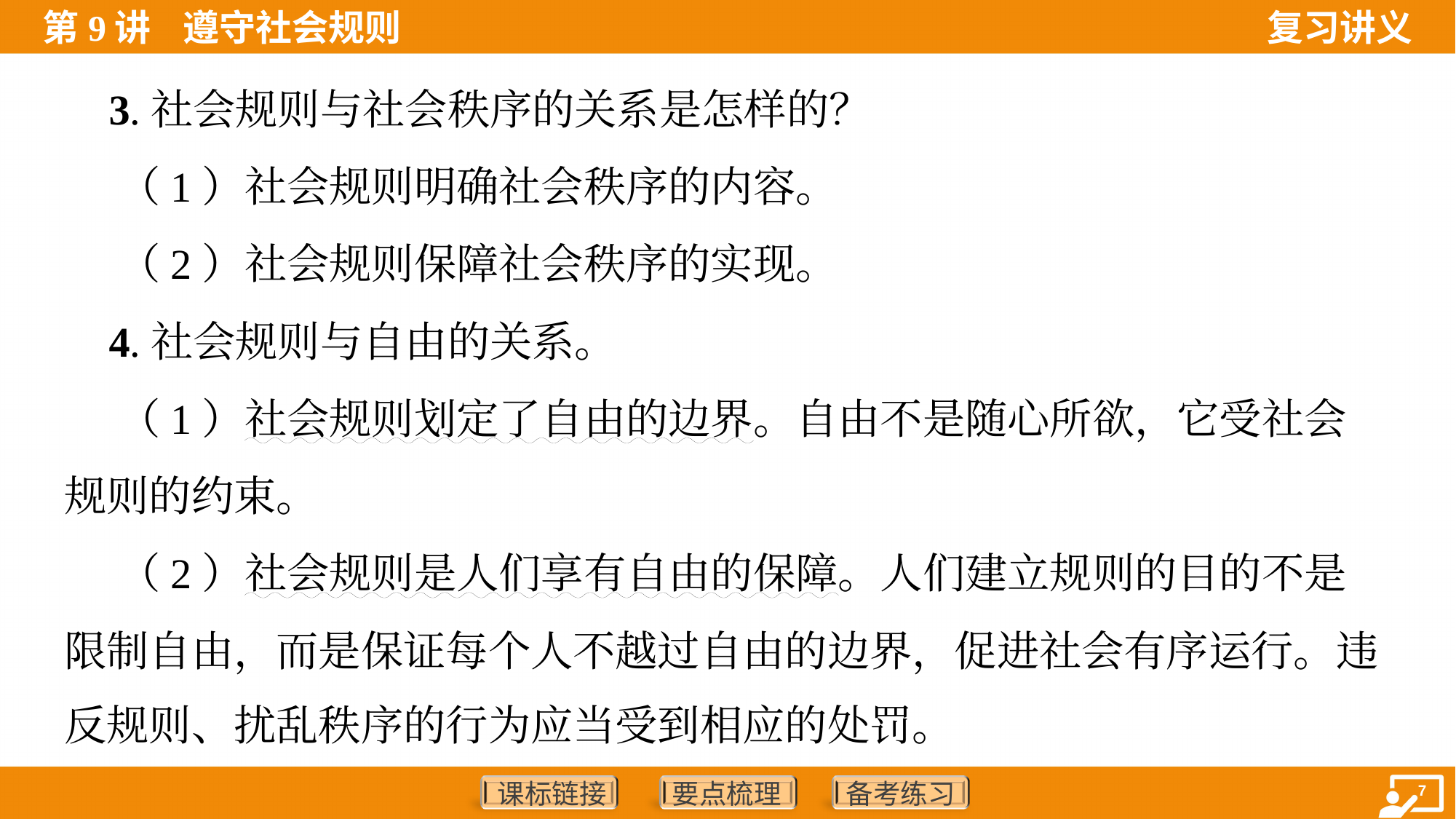

3.社会规则与社会秩序的关系是怎样的？
    （1）社会规则明确社会秩序的内容。
    （2）社会规则保障社会秩序的实现。
    4.社会规则与自由的关系。
    （1）社会规则划定了自由的边界。自由不是随心所欲，它受社会
规则的约束。
    （2）社会规则是人们享有自由的保障。人们建立规则的目的不是
限制自由，而是保证每个人不越过自由的边界，促进社会有序运行。违
反规则、扰乱秩序的行为应当受到相应的处罚。